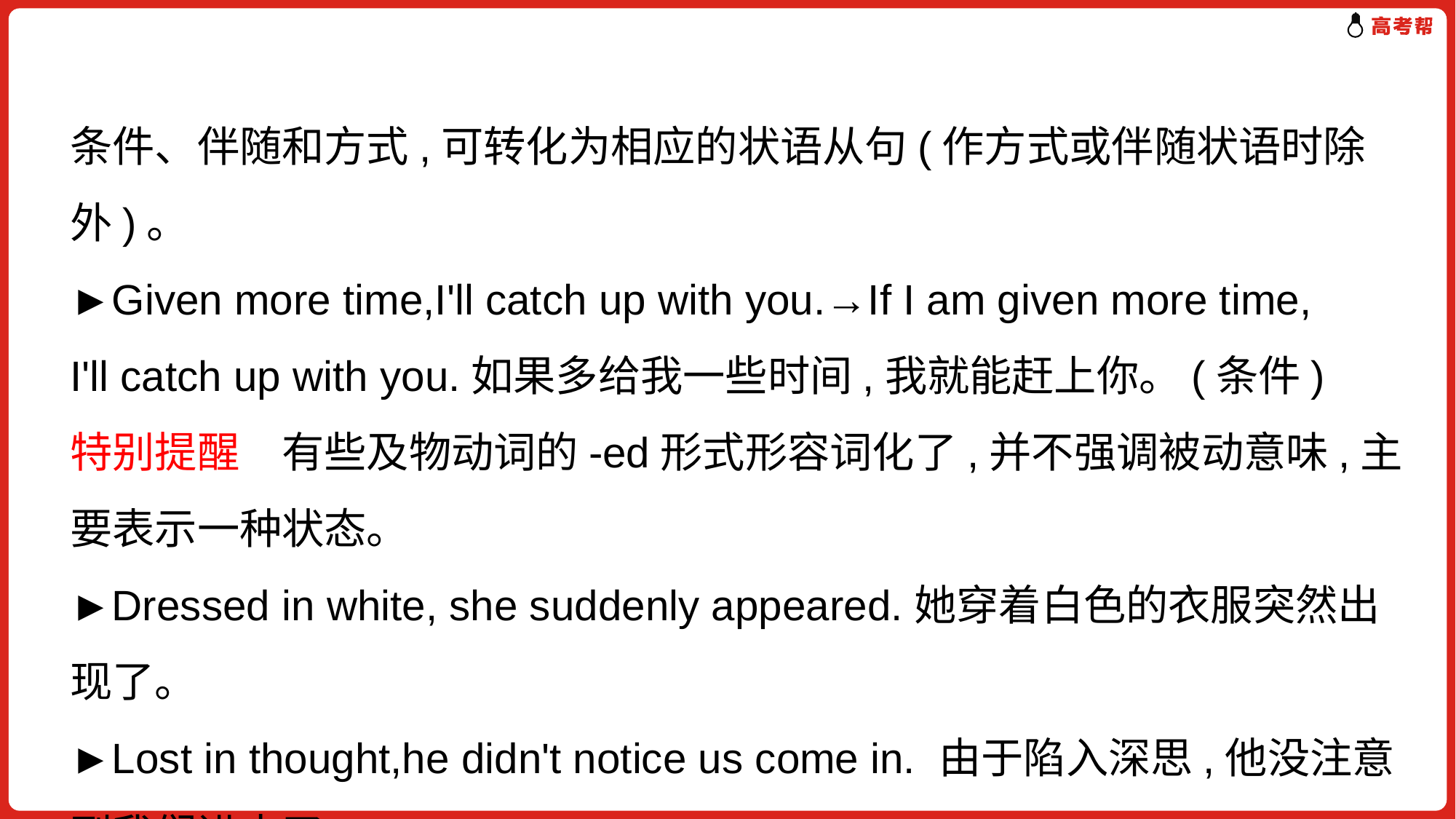

条件、伴随和方式,可转化为相应的状语从句(作方式或伴随状语时除外)。
►Given more time,I'll catch up with you.→If I am given more time,
I'll catch up with you.如果多给我一些时间,我就能赶上你。(条件)
特别提醒　有些及物动词的-ed形式形容词化了,并不强调被动意味,主要表示一种状态。
►Dressed in white, she suddenly appeared.她穿着白色的衣服突然出现了。
►Lost in thought,he didn't notice us come in. 由于陷入深思,他没注意到我们进来了。